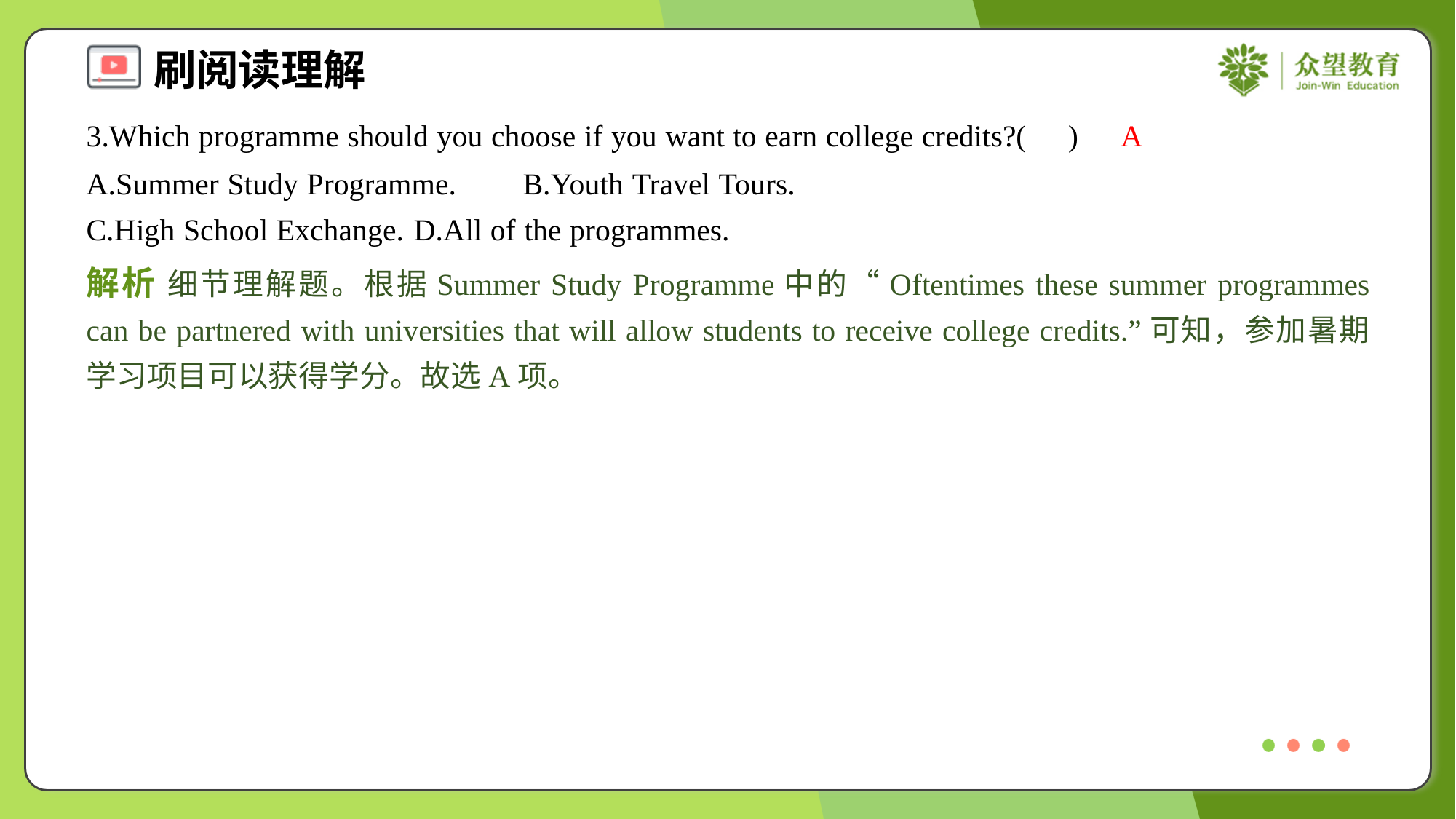

3.Which programme should you choose if you want to earn college credits?(     )
A
A.Summer Study Programme.	B.Youth Travel Tours.
C.High School Exchange.	D.All of the programmes.
解析 细节理解题。根据Summer Study Programme中的“Oftentimes these summer programmes can be partnered with universities that will allow students to receive college credits.”可知，参加暑期学习项目可以获得学分。故选A项。